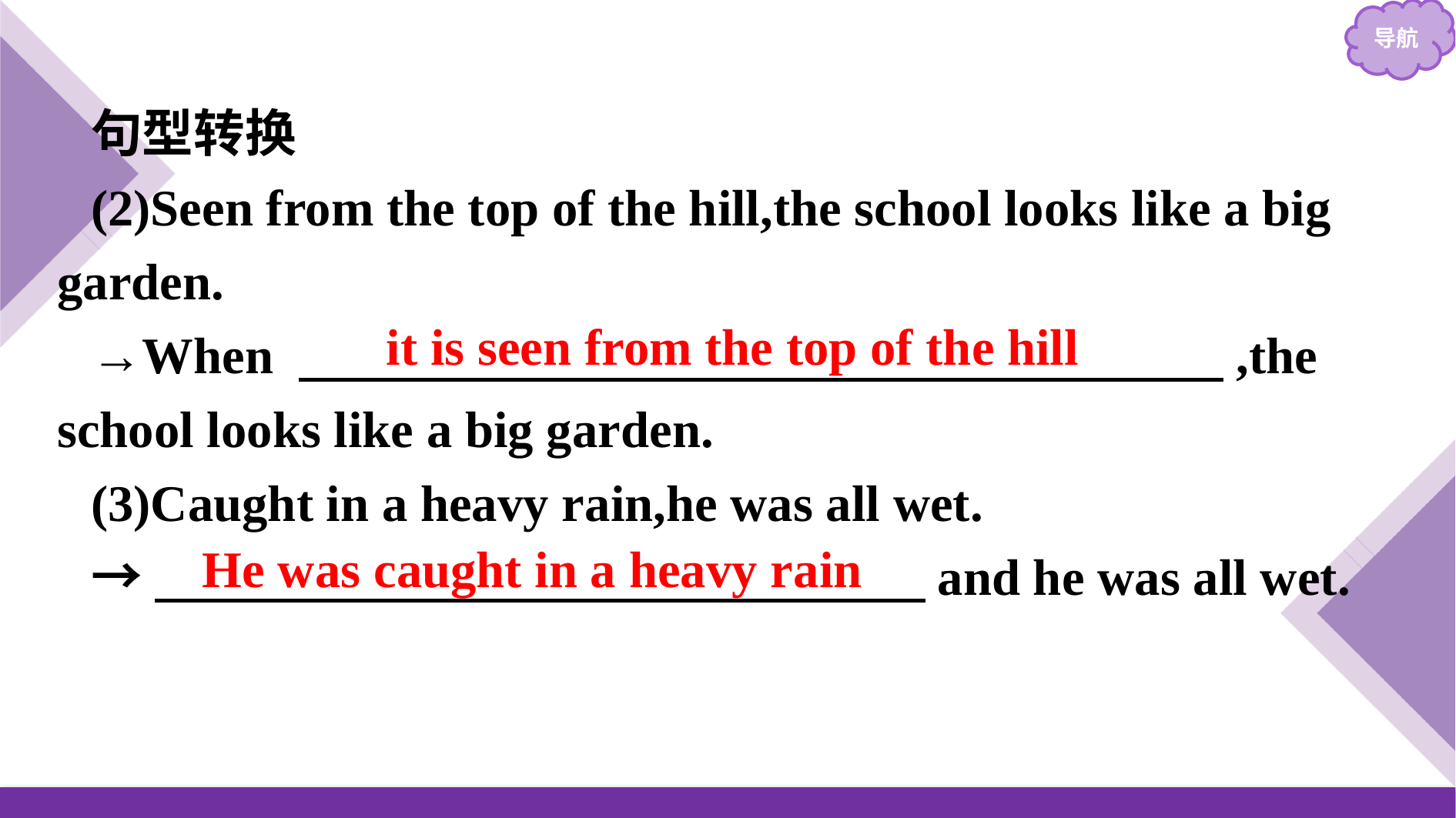

句型转换
(2)Seen from the top of the hill,the school looks like a big garden.
→When 　　　　　　　　　　　　　　　　　　,the school looks like a big garden.
(3)Caught in a heavy rain,he was all wet.
→　　　　　　　　　　　　　　　and he was all wet.
it is seen from the top of the hill
He was caught in a heavy rain